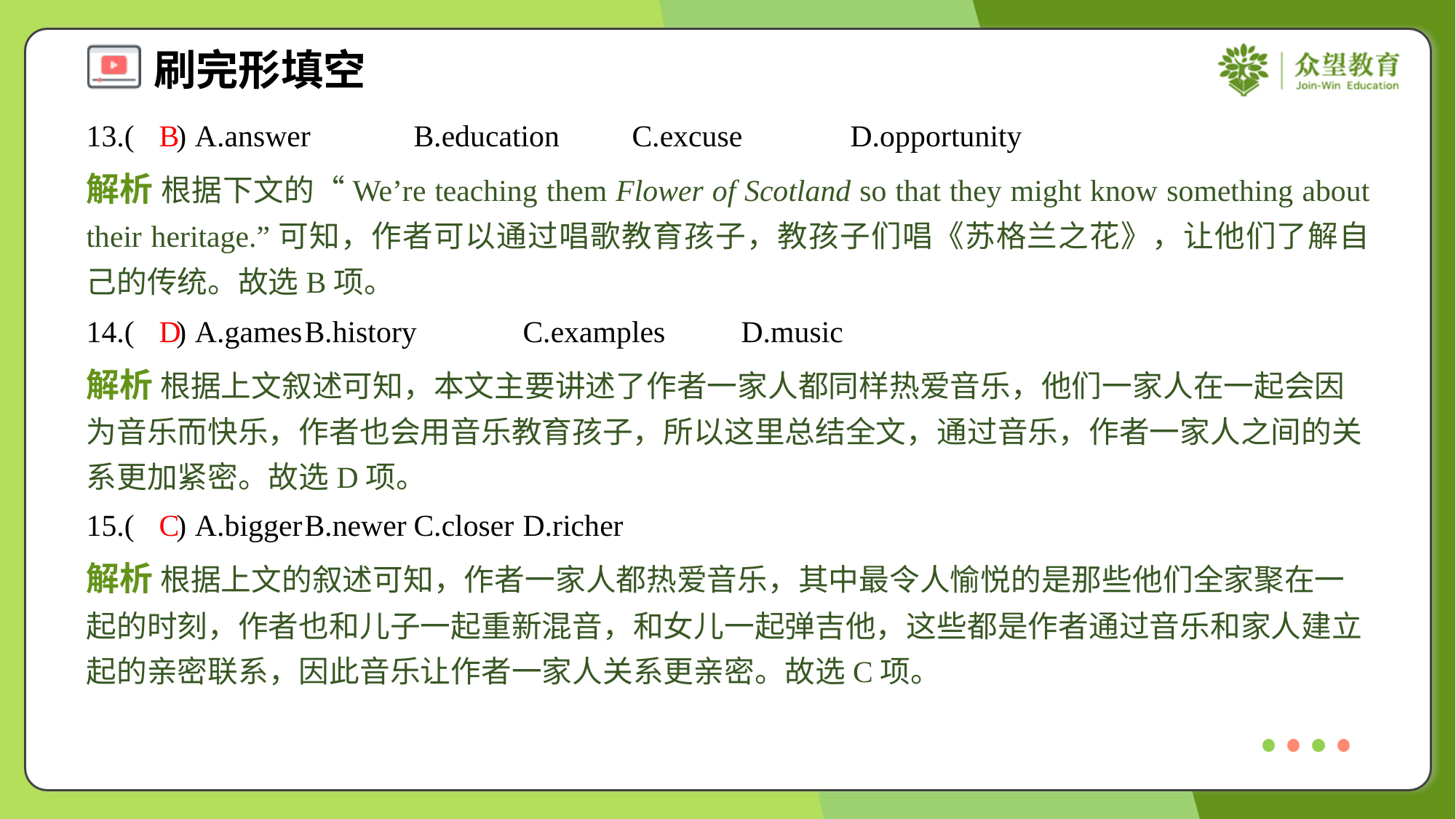

13.(     ) A.answer	B.education	C.excuse	D.opportunity
B
解析 根据下文的“We’re teaching them Flower of Scotland so that they might know something about their heritage.”可知，作者可以通过唱歌教育孩子，教孩子们唱《苏格兰之花》，让他们了解自己的传统。故选B项。
14.(     ) A.games	B.history	C.examples	D.music
D
解析 根据上文叙述可知，本文主要讲述了作者一家人都同样热爱音乐，他们一家人在一起会因为音乐而快乐，作者也会用音乐教育孩子，所以这里总结全文，通过音乐，作者一家人之间的关系更加紧密。故选D项。
15.(     ) A.bigger	B.newer	C.closer	D.richer
C
解析 根据上文的叙述可知，作者一家人都热爱音乐，其中最令人愉悦的是那些他们全家聚在一起的时刻，作者也和儿子一起重新混音，和女儿一起弹吉他，这些都是作者通过音乐和家人建立起的亲密联系，因此音乐让作者一家人关系更亲密。故选C项。